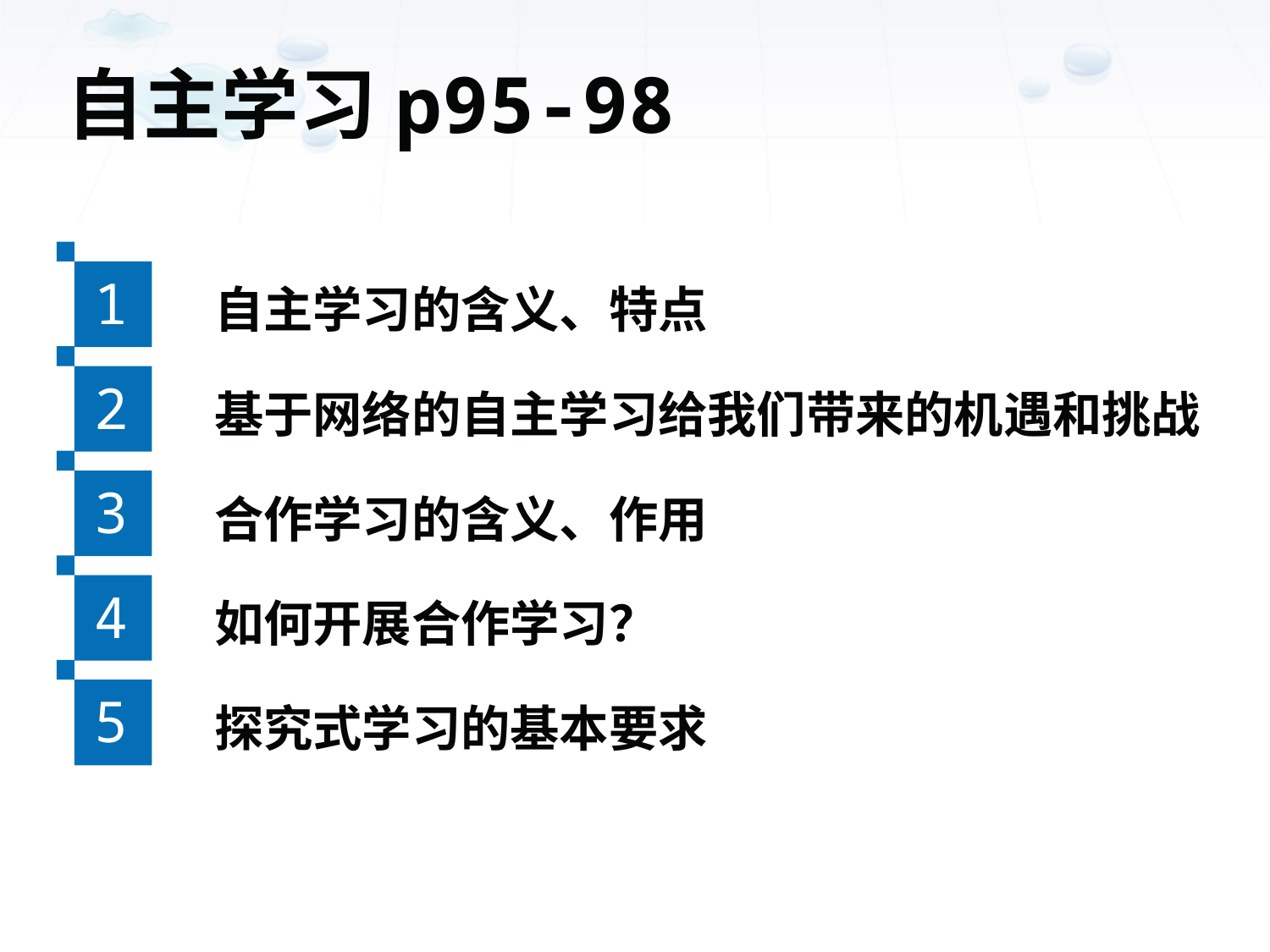

自主学习p95-98
1
自主学习的含义、特点
2
基于网络的自主学习给我们带来的机遇和挑战
3
合作学习的含义、作用
4
如何开展合作学习？
5
探究式学习的基本要求